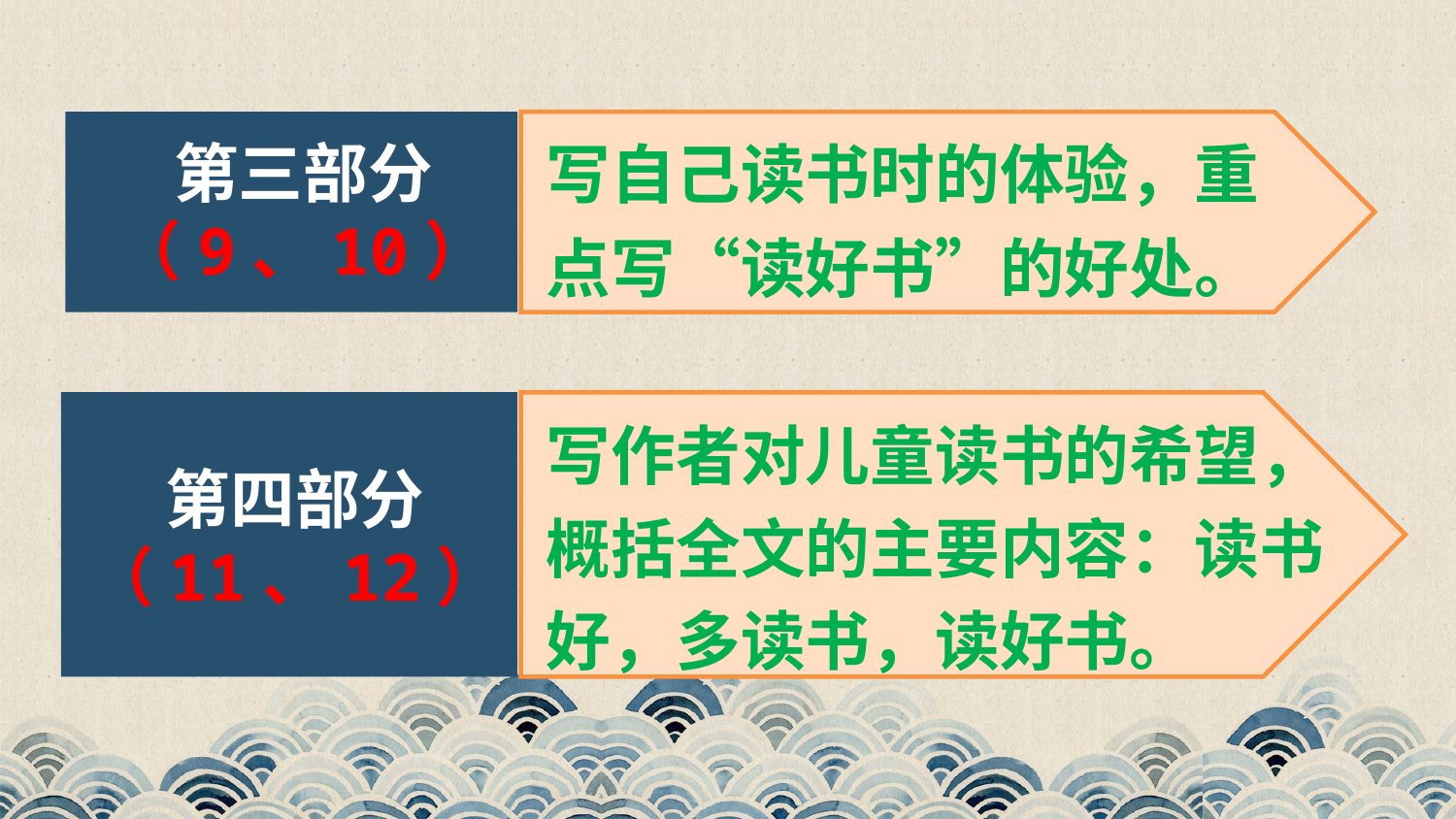

写自己读书时的体验，重点写“读好书”的好处。
第三部分
（9、10）

写作者对儿童读书的希望，概括全文的主要内容：读书好，多读书，读好书。
第四部分
（11、12）